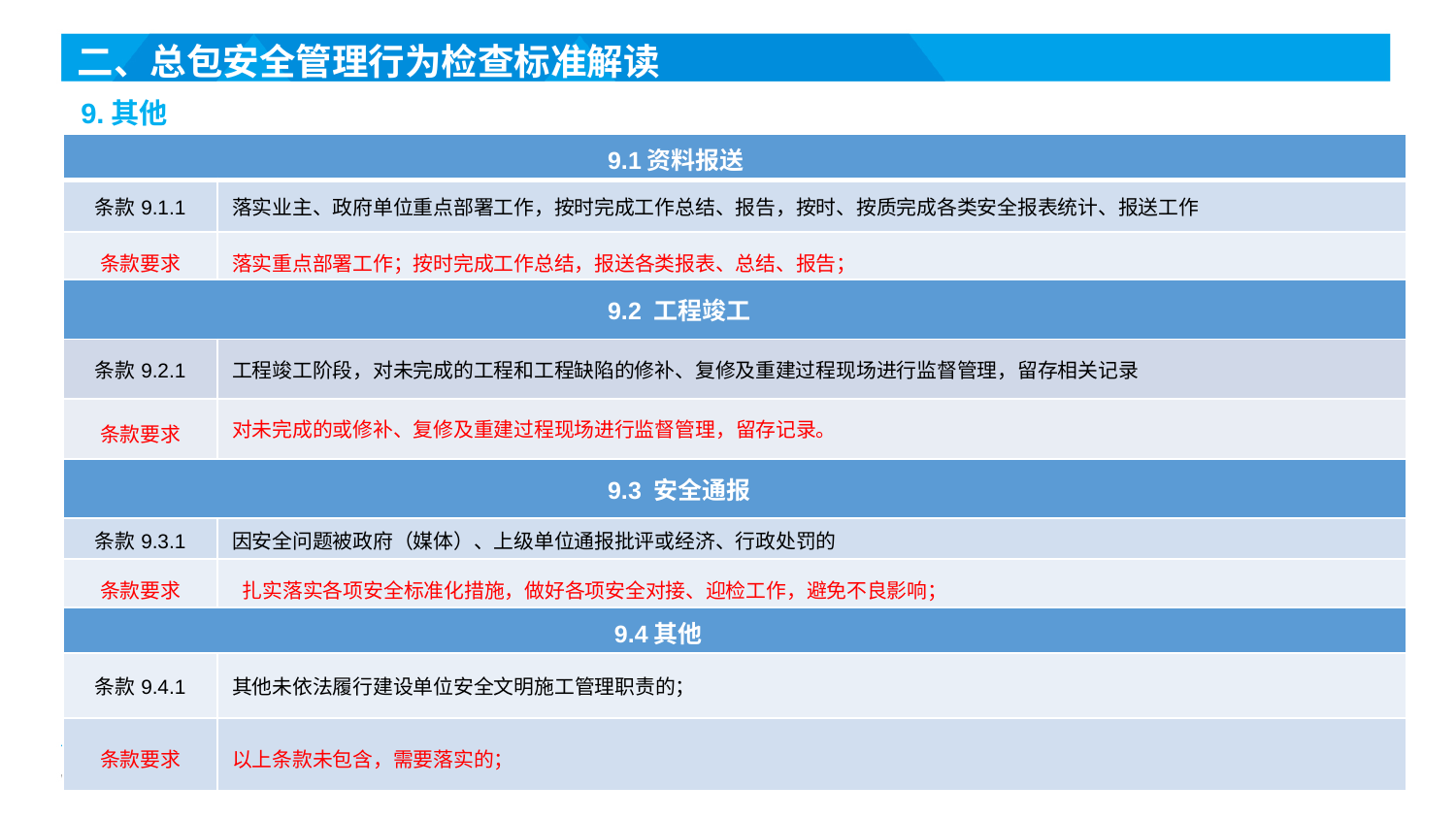

二、总包安全管理行为检查标准解读
9.其他
| 9.1资料报送 |  |
| --- | --- |
| 条款9.1.1 | 落实业主、政府单位重点部署工作，按时完成工作总结、报告，按时、按质完成各类安全报表统计、报送工作 |
| 条款要求 | 落实重点部署工作；按时完成工作总结，报送各类报表、总结、报告； |
| 9.2 工程竣工 |  |
| 条款9.2.1 | 工程竣工阶段，对未完成的工程和工程缺陷的修补、复修及重建过程现场进行监督管理，留存相关记录 |
| 条款要求 | 对未完成的或修补、复修及重建过程现场进行监督管理，留存记录。 |
| 9.3 安全通报 |  |
| 条款9.3.1 | 因安全问题被政府（媒体）、上级单位通报批评或经济、行政处罚的 |
| 条款要求 | 扎实落实各项安全标准化措施，做好各项安全对接、迎检工作，避免不良影响； |
| 9.4其他 |  |
| 条款9.4.1 | 其他未依法履行建设单位安全文明施工管理职责的； |
| 条款要求 | 以上条款未包含，需要落实的； |